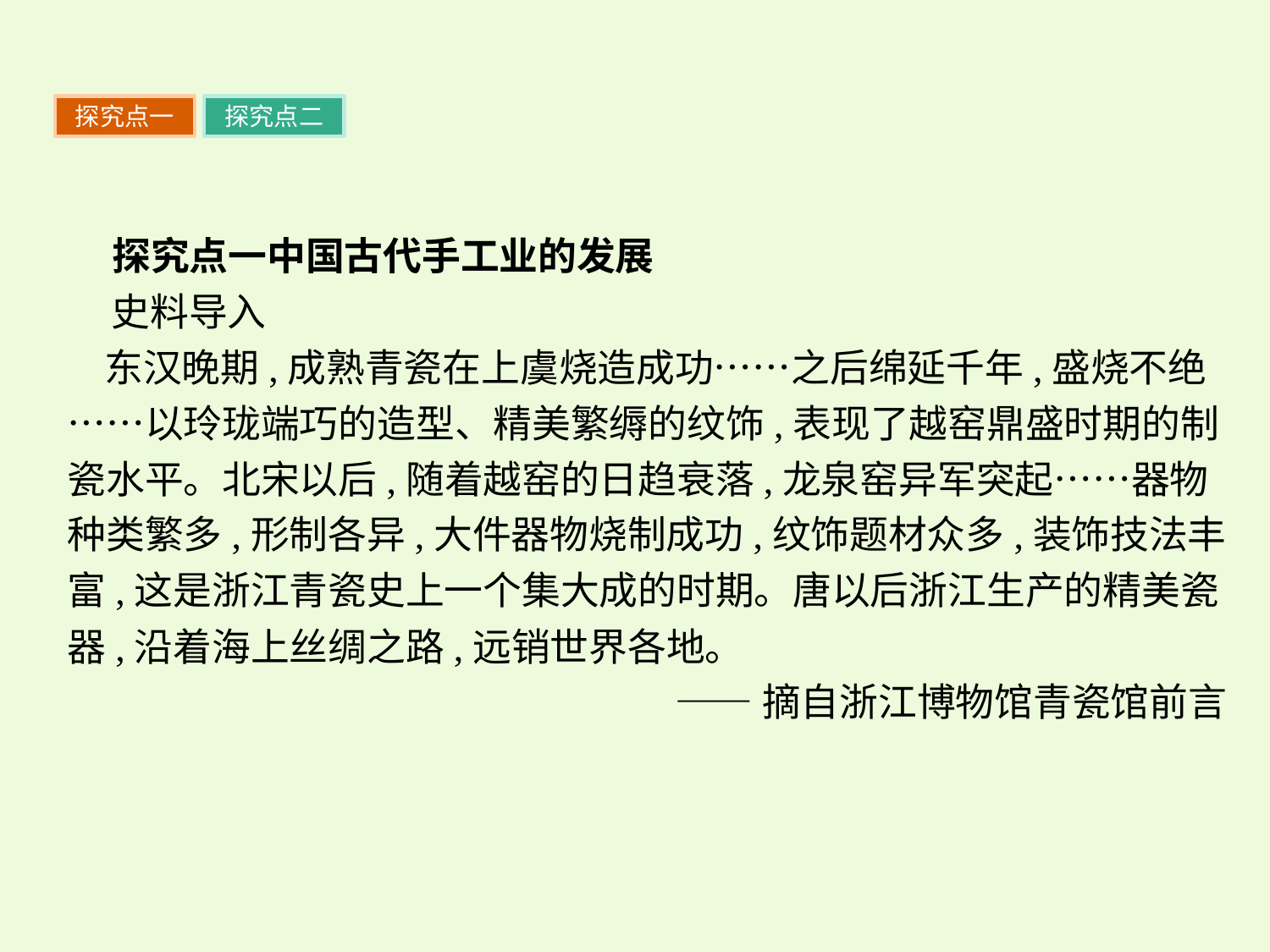

探究点一
探究点二
    探究点一中国古代手工业的发展
    史料导入
东汉晚期,成熟青瓷在上虞烧造成功……之后绵延千年,盛烧不绝……以玲珑端巧的造型、精美繁缛的纹饰,表现了越窑鼎盛时期的制瓷水平。北宋以后,随着越窑的日趋衰落,龙泉窑异军突起……器物种类繁多,形制各异,大件器物烧制成功,纹饰题材众多,装饰技法丰富,这是浙江青瓷史上一个集大成的时期。唐以后浙江生产的精美瓷器,沿着海上丝绸之路,远销世界各地。
——摘自浙江博物馆青瓷馆前言